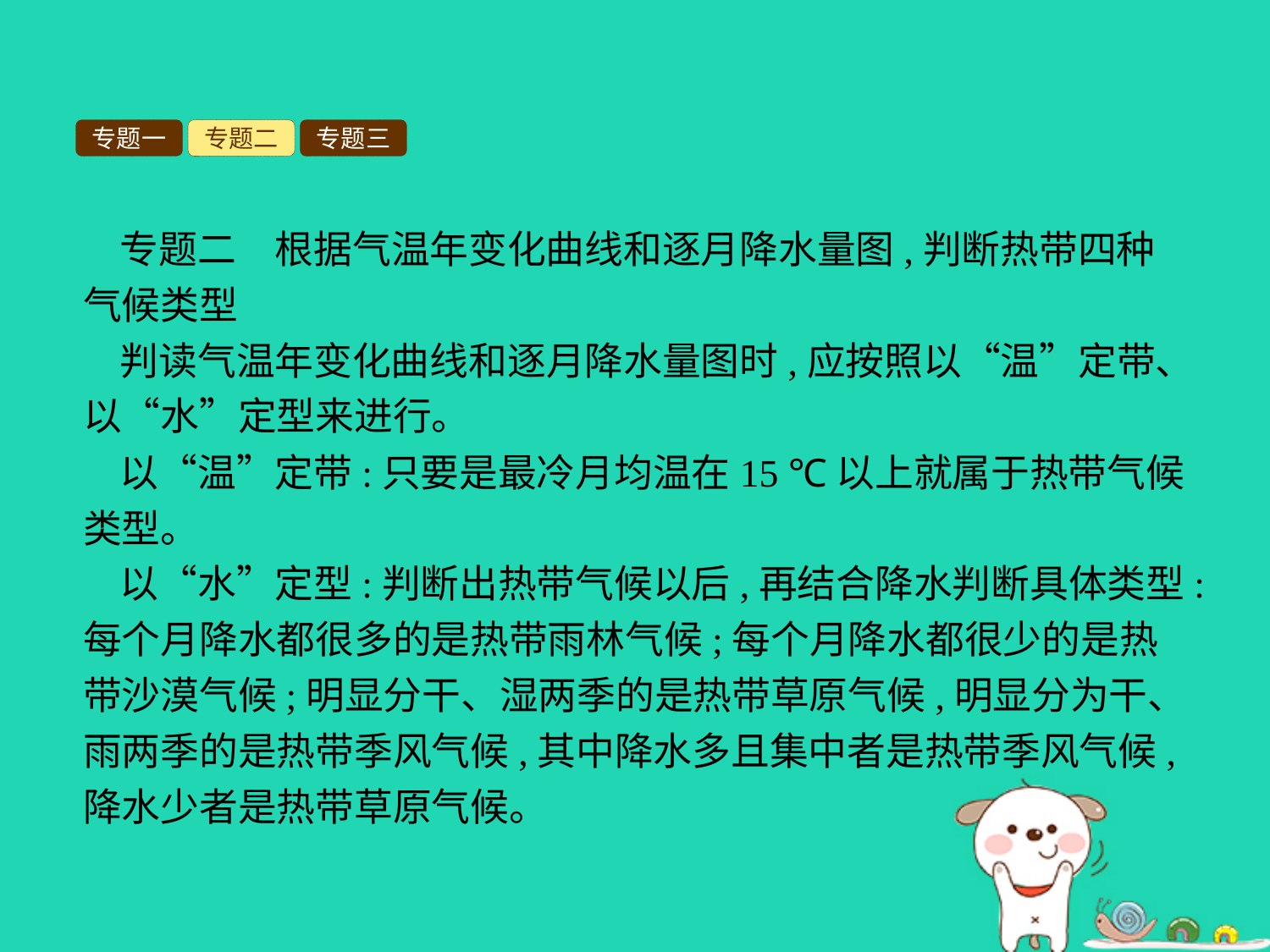

专题一
专题二
专题三
专题二　根据气温年变化曲线和逐月降水量图,判断热带四种气候类型
判读气温年变化曲线和逐月降水量图时,应按照以“温”定带、以“水”定型来进行。
以“温”定带:只要是最冷月均温在15 ℃以上就属于热带气候类型。
以“水”定型:判断出热带气候以后,再结合降水判断具体类型:每个月降水都很多的是热带雨林气候;每个月降水都很少的是热带沙漠气候;明显分干、湿两季的是热带草原气候,明显分为干、雨两季的是热带季风气候,其中降水多且集中者是热带季风气候,降水少者是热带草原气候。